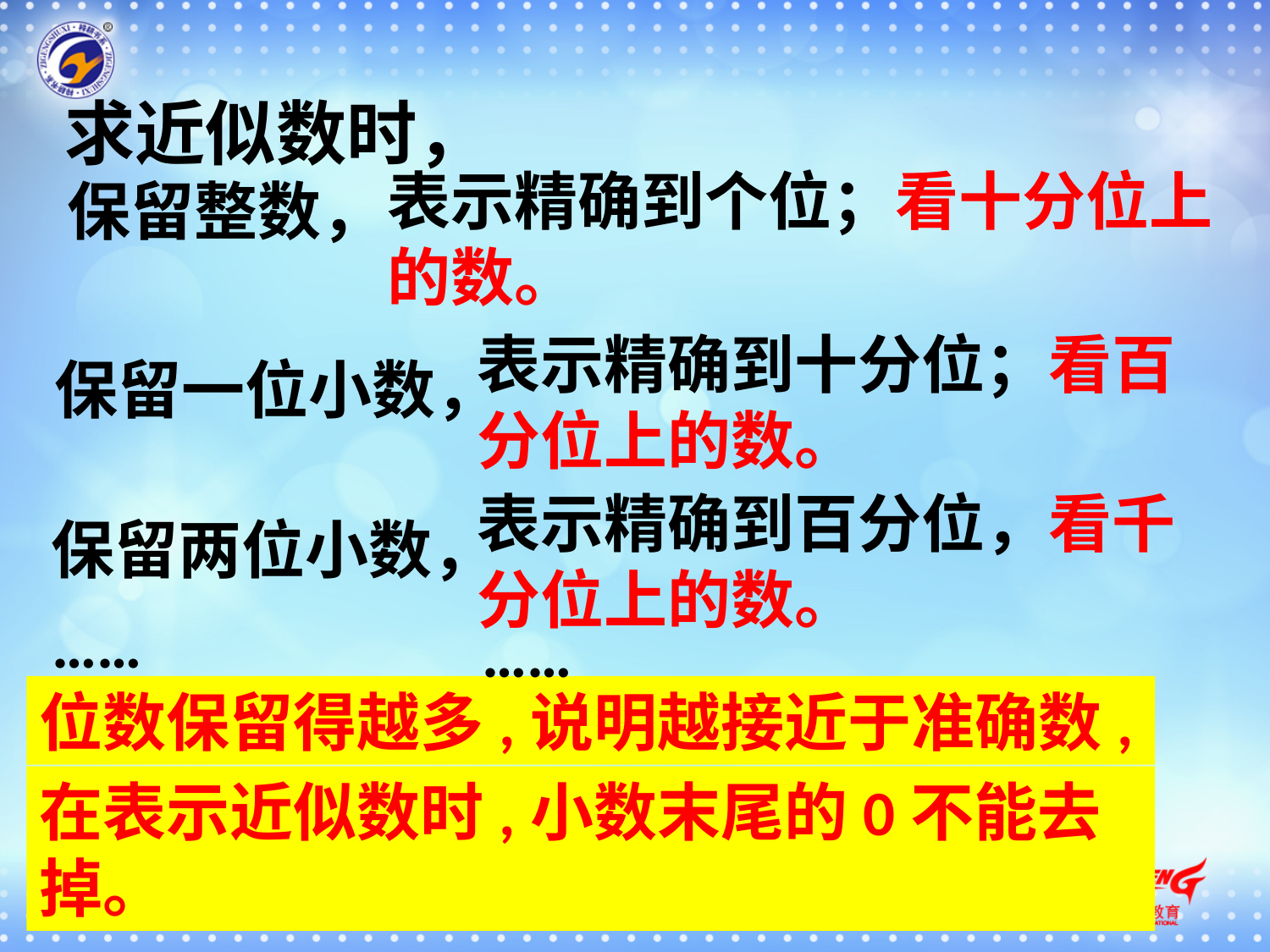

求近似数时，
表示精确到个位；看十分位上的数。
保留整数，
保留一位小数，
表示精确到十分位；看百分位上的数。
保留两位小数，
表示精确到百分位，看千分位上的数。
……
……
位数保留得越多,说明越接近于准确数,
在表示近似数时,小数末尾的0不能去掉。